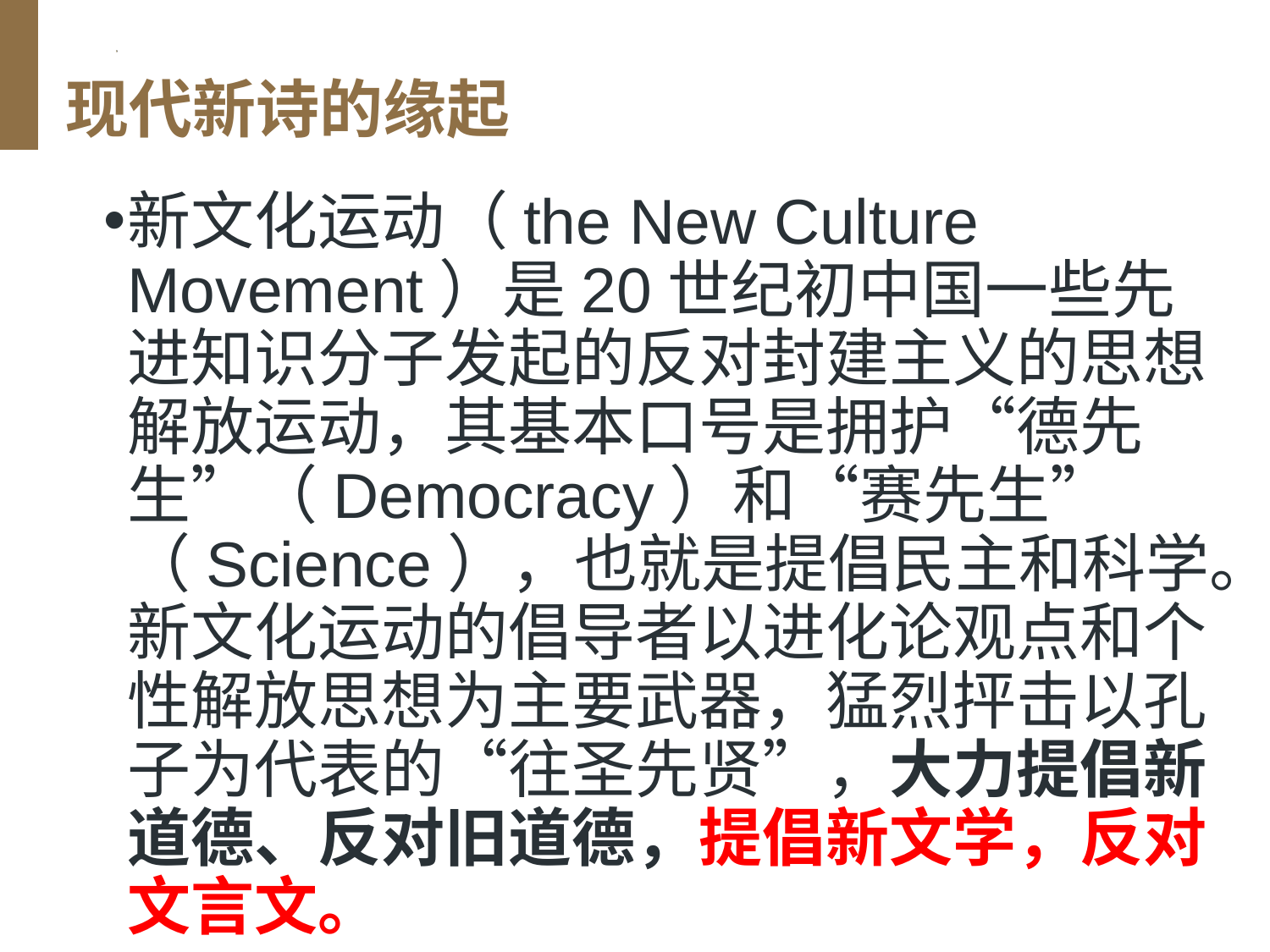

# 现代新诗的缘起
新文化运动（the New Culture Movement）是20世纪初中国一些先进知识分子发起的反对封建主义的思想解放运动，其基本口号是拥护“德先生”（Democracy）和“赛先生”（Science），也就是提倡民主和科学。新文化运动的倡导者以进化论观点和个性解放思想为主要武器，猛烈抨击以孔子为代表的“往圣先贤”，大力提倡新道德、反对旧道德，提倡新文学，反对文言文。